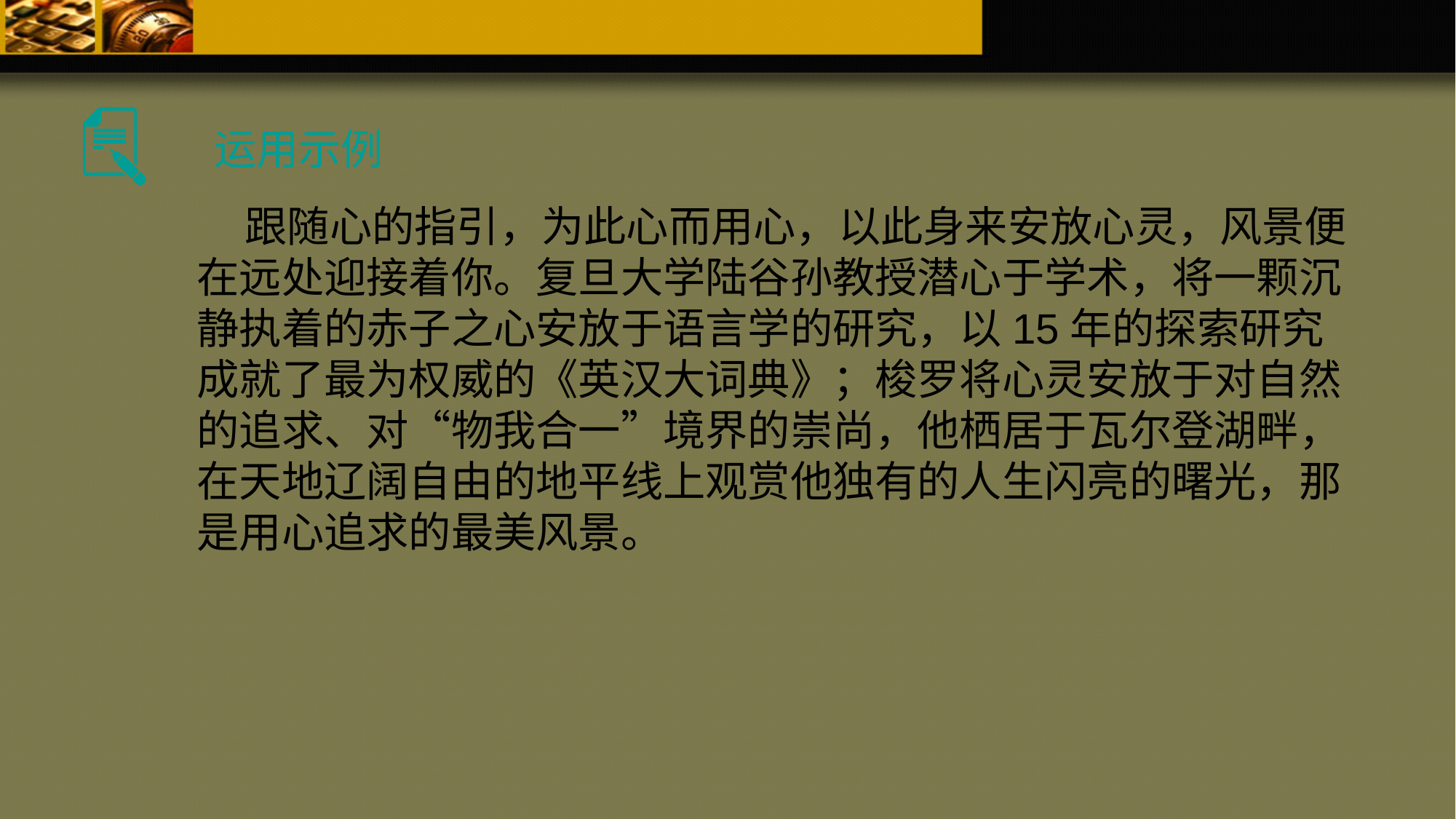

运用示例
    跟随心的指引，为此心而用心，以此身来安放心灵，风景便在远处迎接着你。复旦大学陆谷孙教授潜心于学术，将一颗沉静执着的赤子之心安放于语言学的研究，以15年的探索研究成就了最为权威的《英汉大词典》；梭罗将心灵安放于对自然的追求、对“物我合一”境界的崇尚，他栖居于瓦尔登湖畔，在天地辽阔自由的地平线上观赏他独有的人生闪亮的曙光，那是用心追求的最美风景。